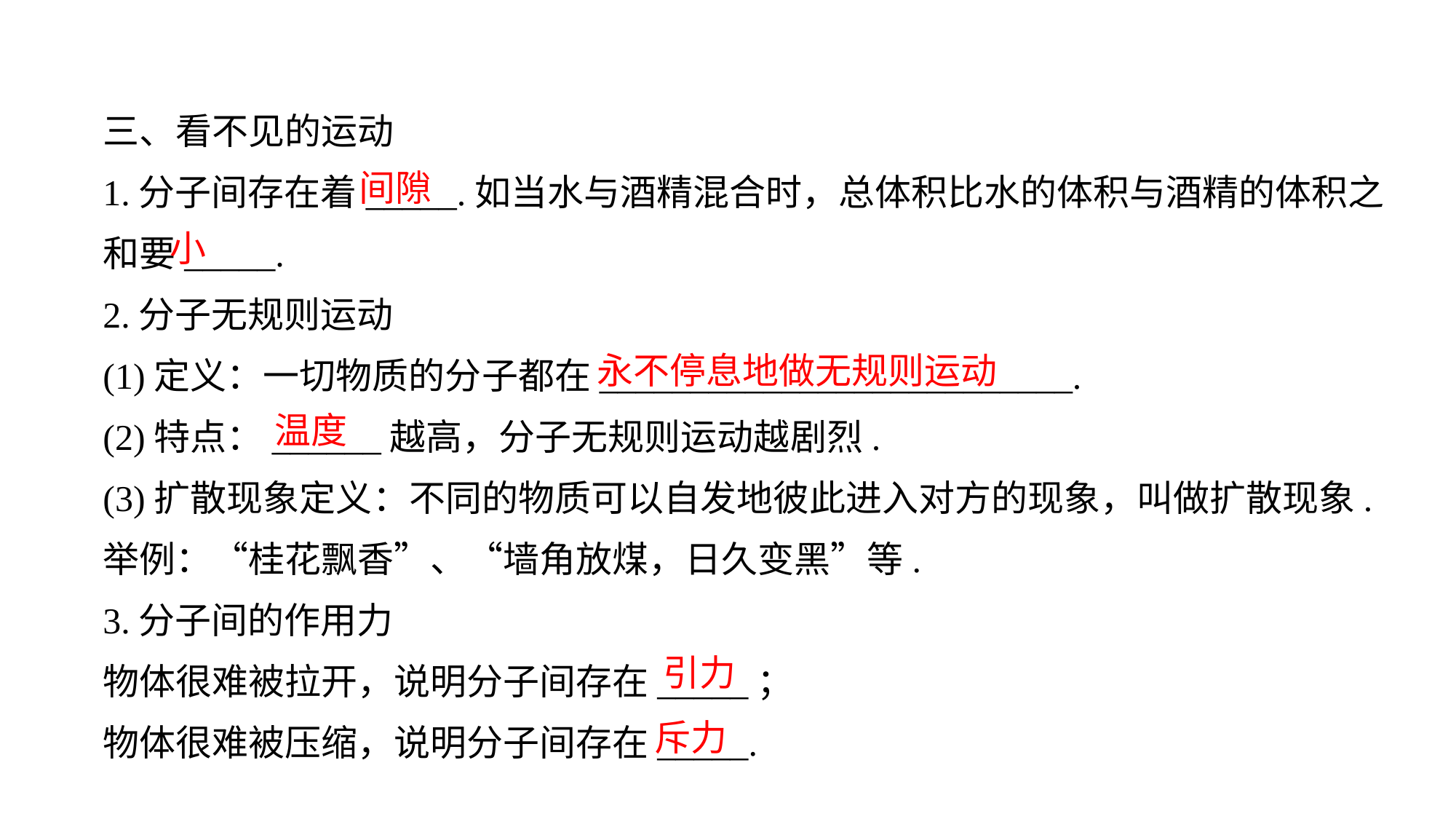

三、看不见的运动
1.分子间存在着_____.如当水与酒精混合时，总体积比水的体积与酒精的体积之和要_____.
2.分子无规则运动
(1)定义：一切物质的分子都在__________________________.
(2)特点：______越高，分子无规则运动越剧烈.
(3)扩散现象定义：不同的物质可以自发地彼此进入对方的现象，叫做扩散现象.
举例：“桂花飘香”、“墙角放煤，日久变黑”等.
3.分子间的作用力
物体很难被拉开，说明分子间存在_____；
物体很难被压缩，说明分子间存在_____.
间隙
小
永不停息地做无规则运动
温度
引力
斥力